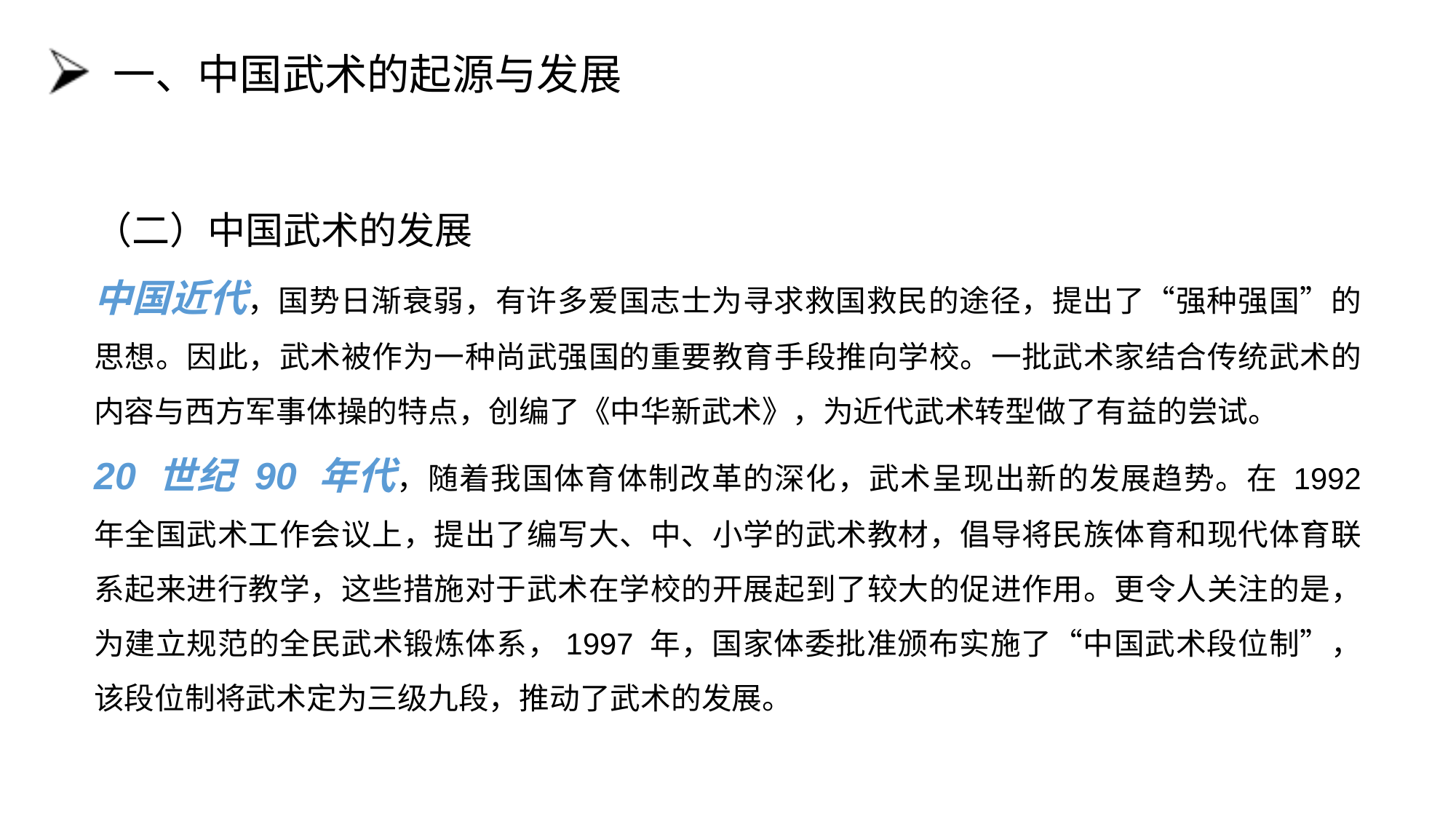

# 一、中国武术的起源与发展
（二）中国武术的发展
中国近代，国势日渐衰弱，有许多爱国志士为寻求救国救民的途径，提出了“强种强国”的思想。因此，武术被作为一种尚武强国的重要教育手段推向学校。一批武术家结合传统武术的内容与西方军事体操的特点，创编了《中华新武术》，为近代武术转型做了有益的尝试。
20 世纪 90 年代，随着我国体育体制改革的深化，武术呈现出新的发展趋势。在 1992 年全国武术工作会议上，提出了编写大、中、小学的武术教材，倡导将民族体育和现代体育联系起来进行教学，这些措施对于武术在学校的开展起到了较大的促进作用。更令人关注的是，为建立规范的全民武术锻炼体系，1997 年，国家体委批准颁布实施了“中国武术段位制”，该段位制将武术定为三级九段，推动了武术的发展。